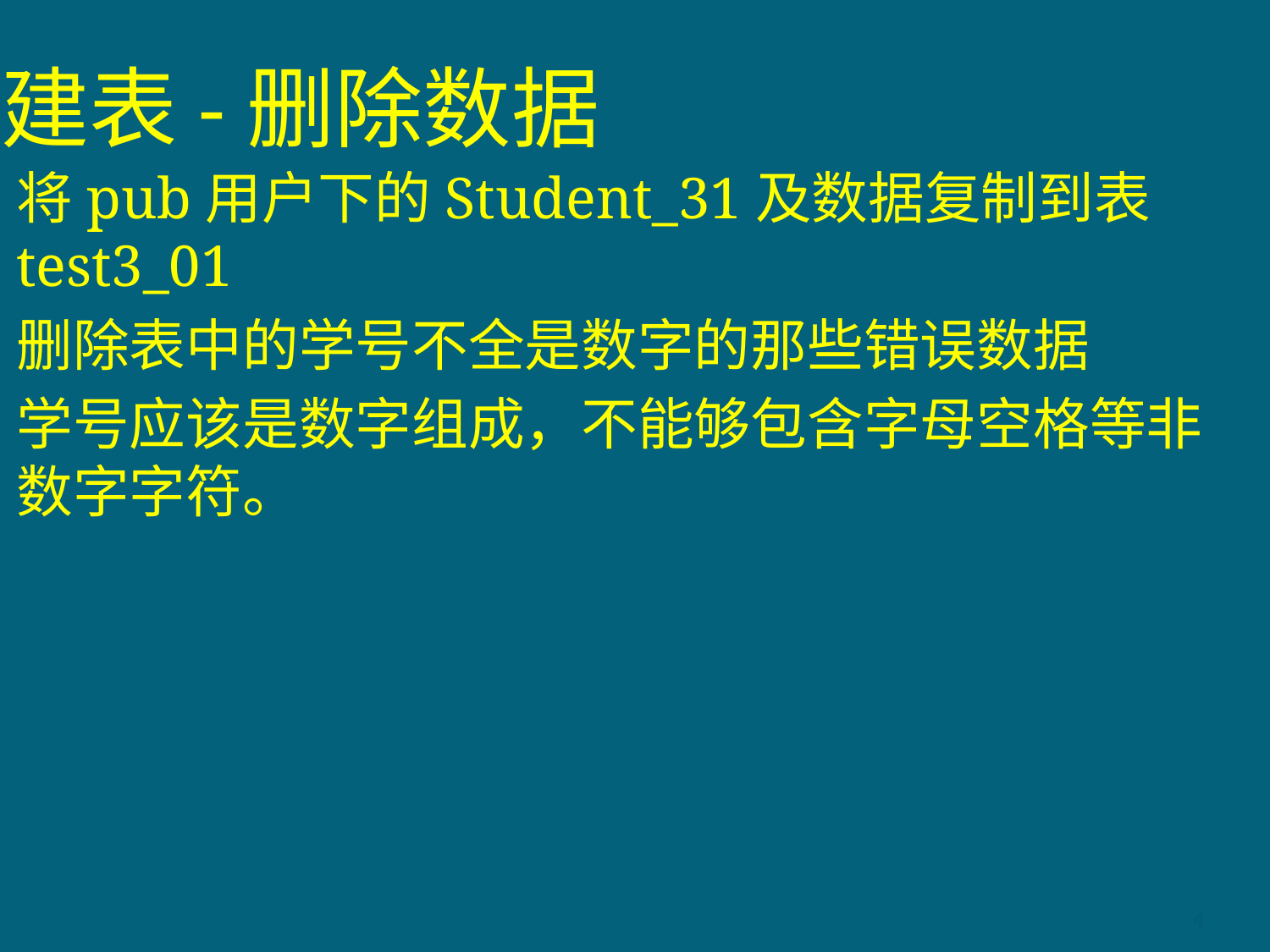

# 建表-删除数据
将pub用户下的Student_31及数据复制到表test3_01
删除表中的学号不全是数字的那些错误数据
学号应该是数字组成，不能够包含字母空格等非数字字符。

4